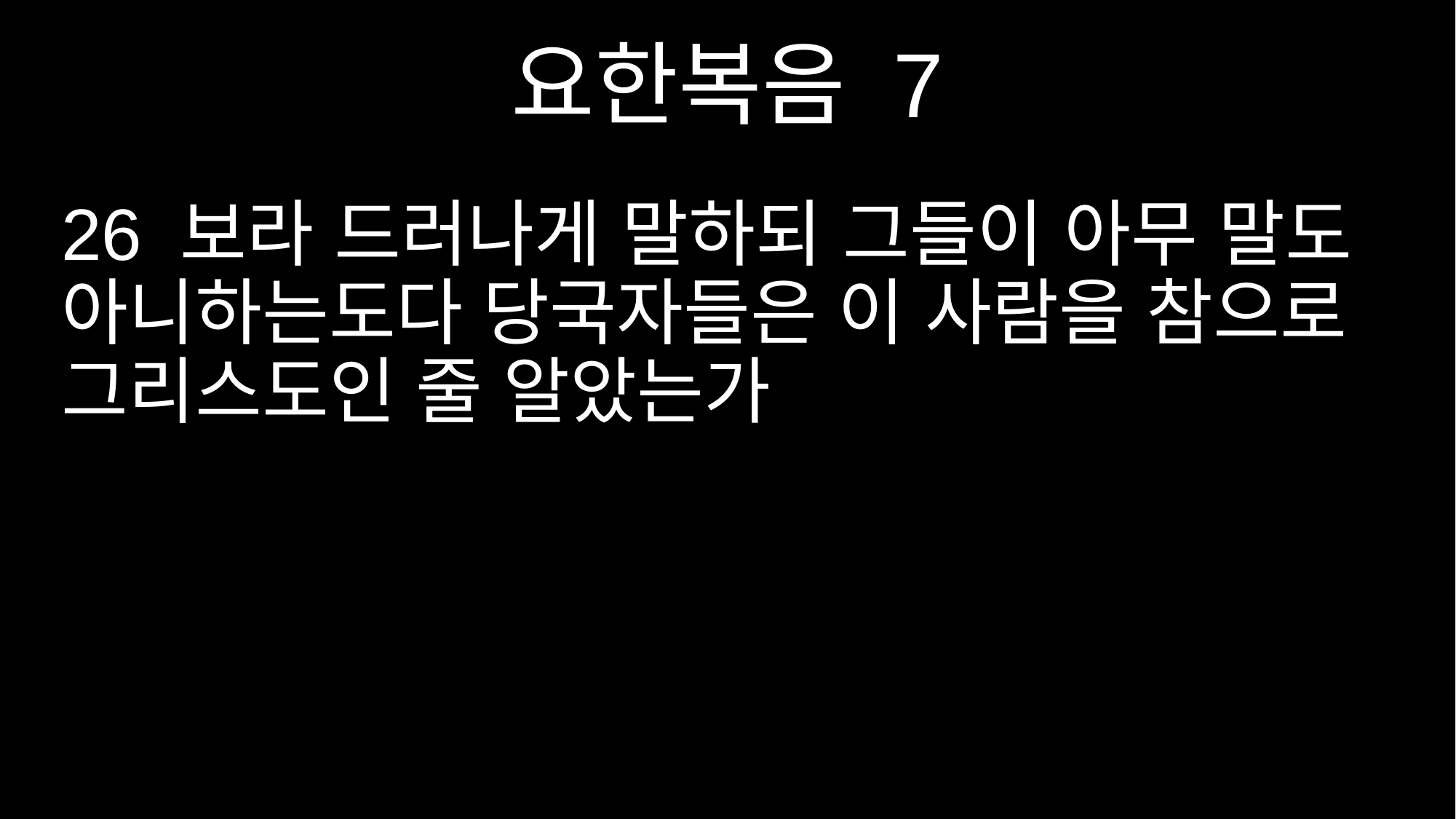

요한복음 7
26 보라 드러나게 말하되 그들이 아무 말도 아니하는도다 당국자들은 이 사람을 참으로 그리스도인 줄 알았는가